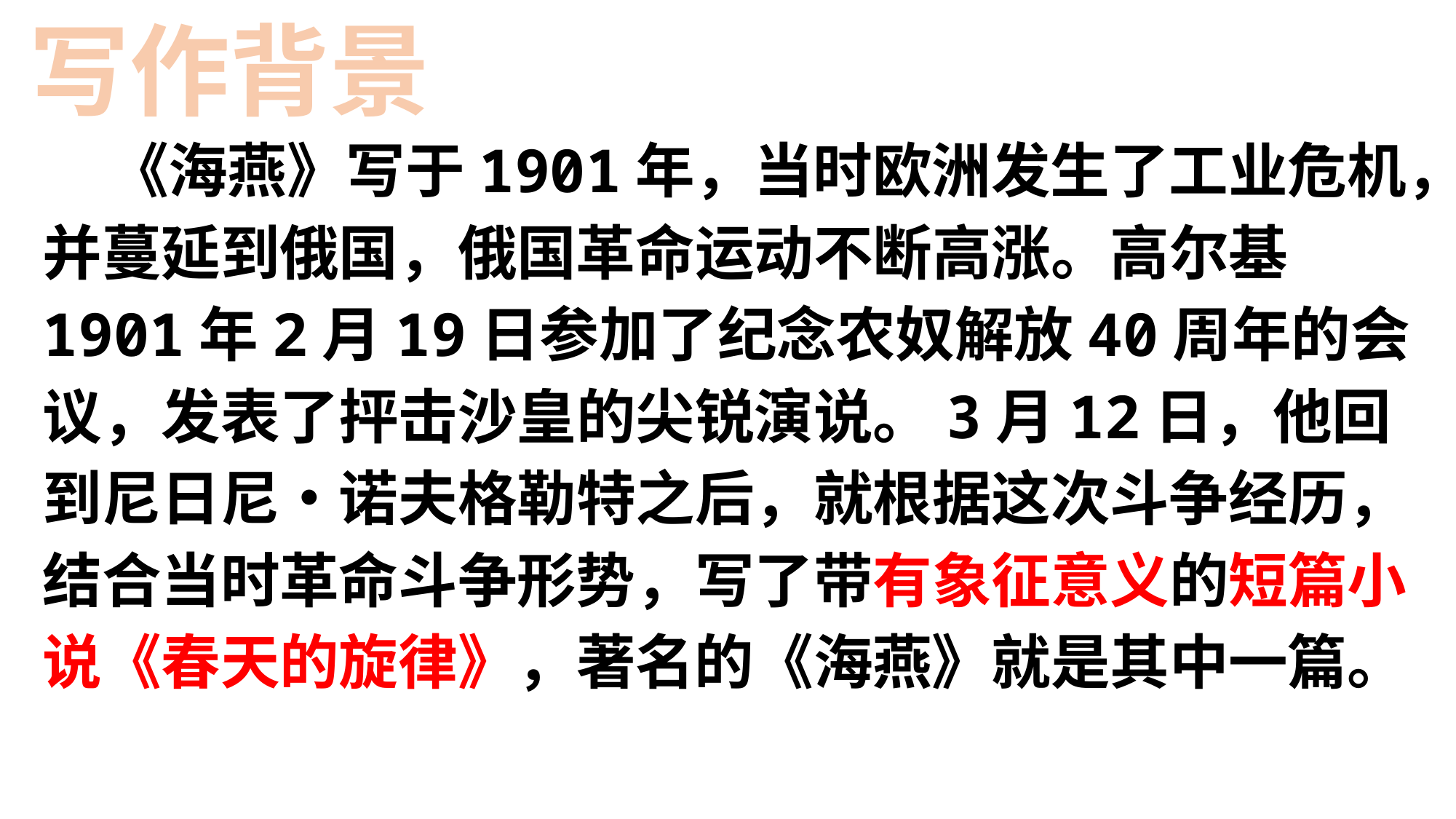

# 写作背景
         《海燕》写于1901年，当时欧洲发生了工业危机，并蔓延到俄国，俄国革命运动不断高涨。高尔基1901年2月19日参加了纪念农奴解放40周年的会议，发表了抨击沙皇的尖锐演说。3月12日，他回到尼日尼•诺夫格勒特之后，就根据这次斗争经历，结合当时革命斗争形势，写了带有象征意义的短篇小说《春天的旋律》，著名的《海燕》就是其中一篇。